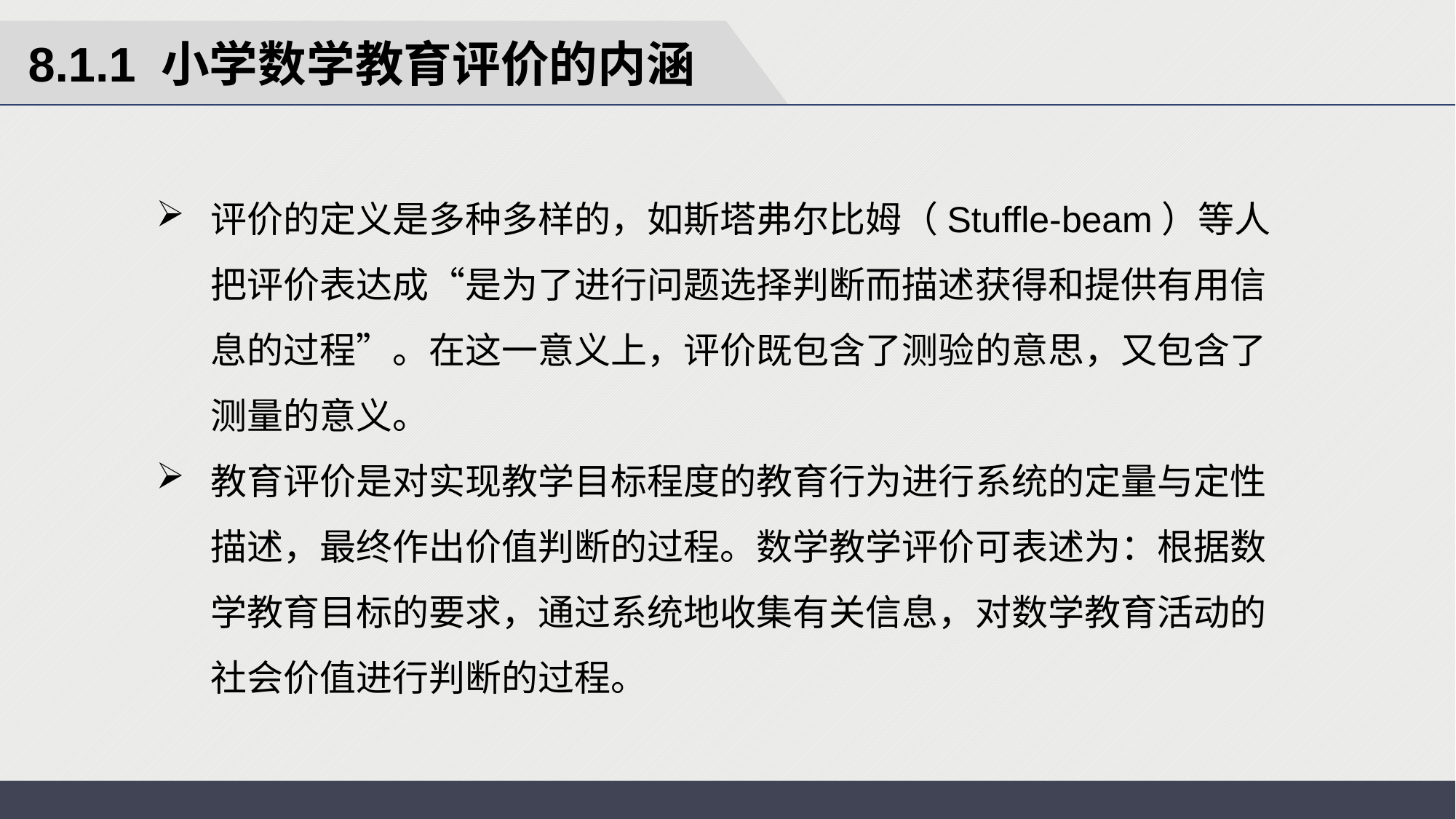

8.1.1 小学数学教育评价的内涵
评价的定义是多种多样的，如斯塔弗尔比姆（Stuffle-beam）等人把评价表达成“是为了进行问题选择判断而描述获得和提供有用信息的过程”。在这一意义上，评价既包含了测验的意思，又包含了测量的意义。
教育评价是对实现教学目标程度的教育行为进行系统的定量与定性描述，最终作出价值判断的过程。数学教学评价可表述为：根据数学教育目标的要求，通过系统地收集有关信息，对数学教育活动的社会价值进行判断的过程。